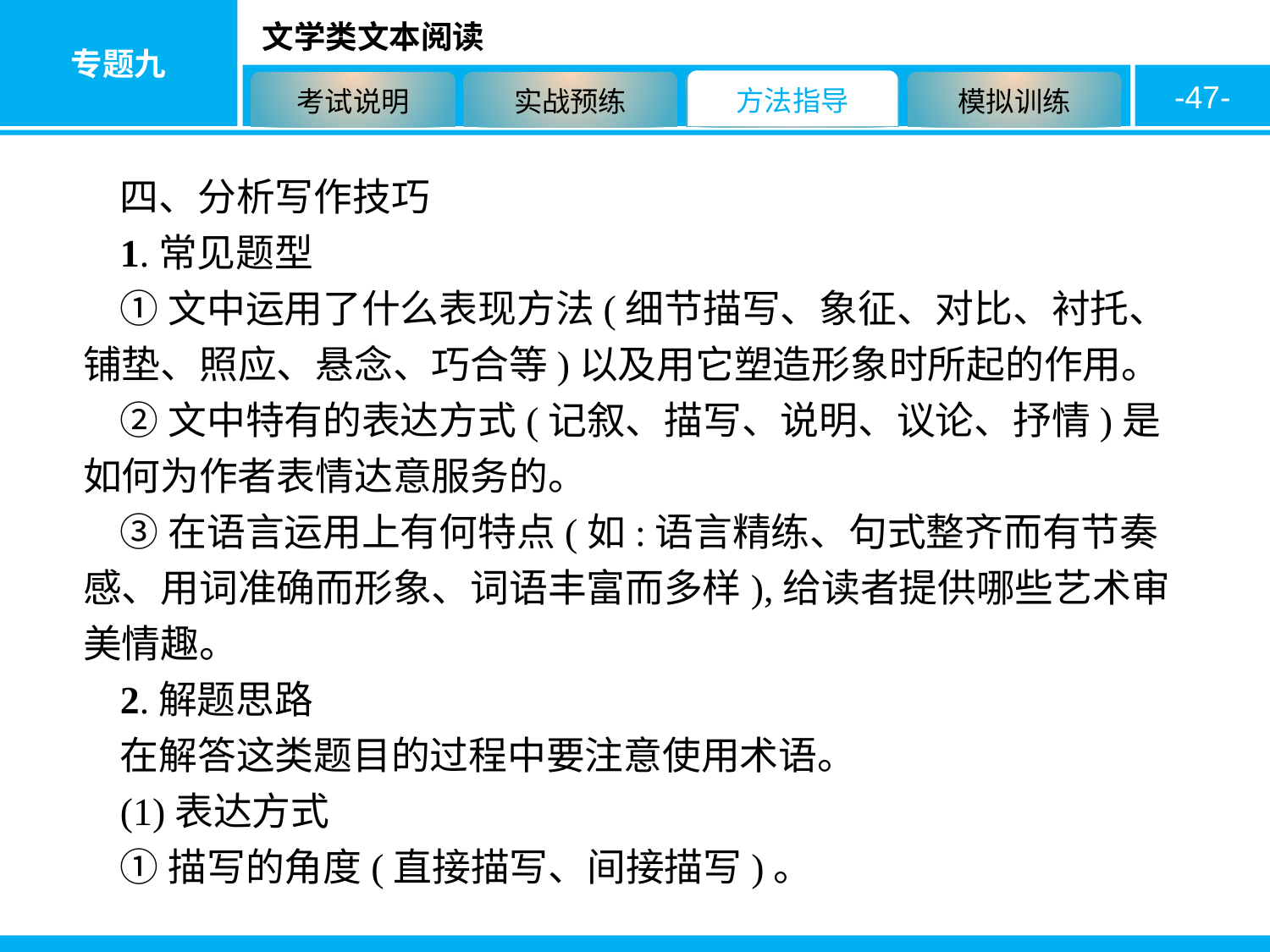

-47-
四、分析写作技巧
1.常见题型
①文中运用了什么表现方法(细节描写、象征、对比、衬托、铺垫、照应、悬念、巧合等)以及用它塑造形象时所起的作用。
②文中特有的表达方式(记叙、描写、说明、议论、抒情)是如何为作者表情达意服务的。
③在语言运用上有何特点(如:语言精练、句式整齐而有节奏感、用词准确而形象、词语丰富而多样),给读者提供哪些艺术审美情趣。
2.解题思路
在解答这类题目的过程中要注意使用术语。
(1)表达方式
①描写的角度(直接描写、间接描写)。